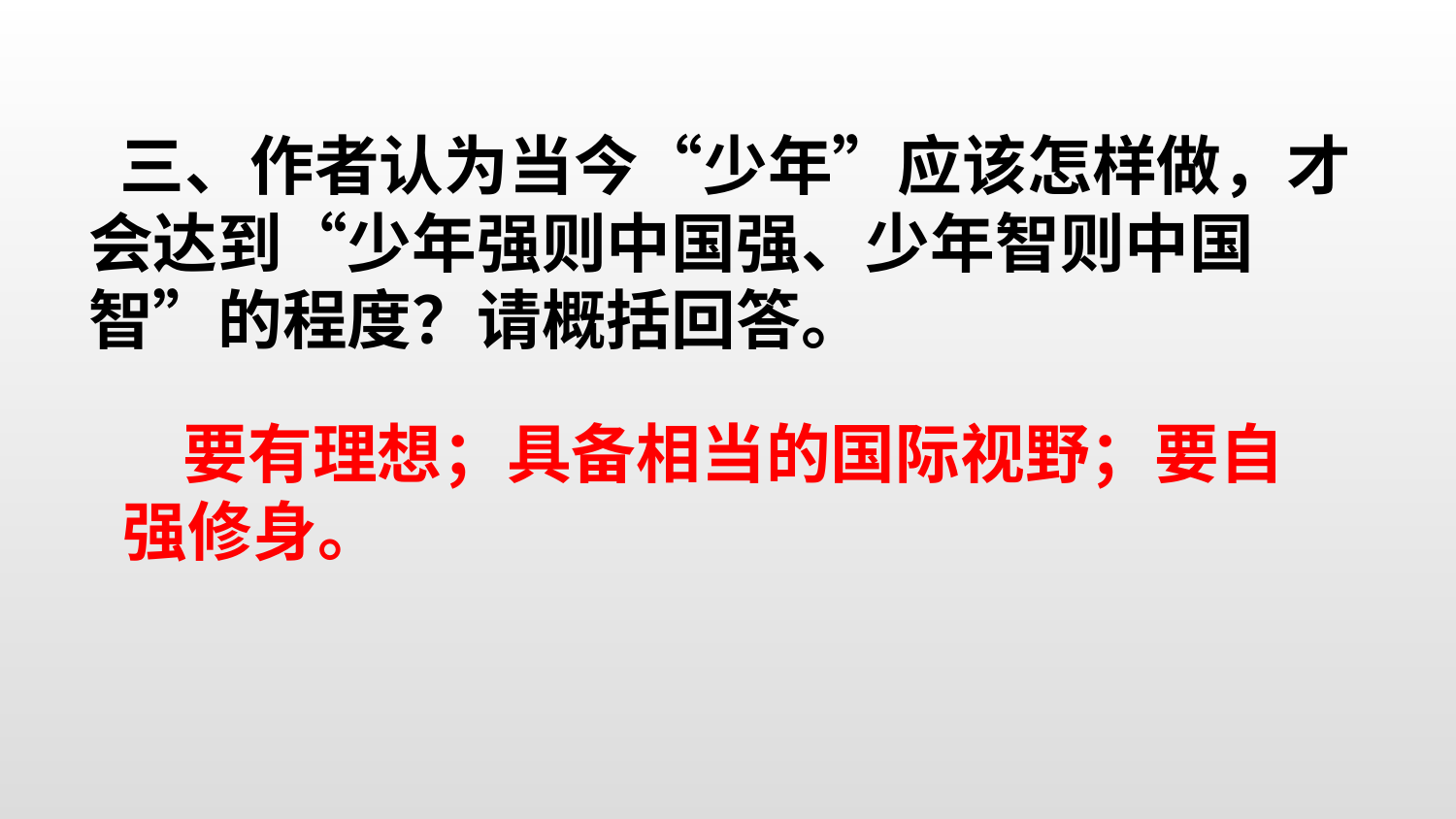

三、作者认为当今“少年”应该怎样做，才会达到“少年强则中国强、少年智则中国智”的程度？请概括回答。
   要有理想；具备相当的国际视野；要自强修身。